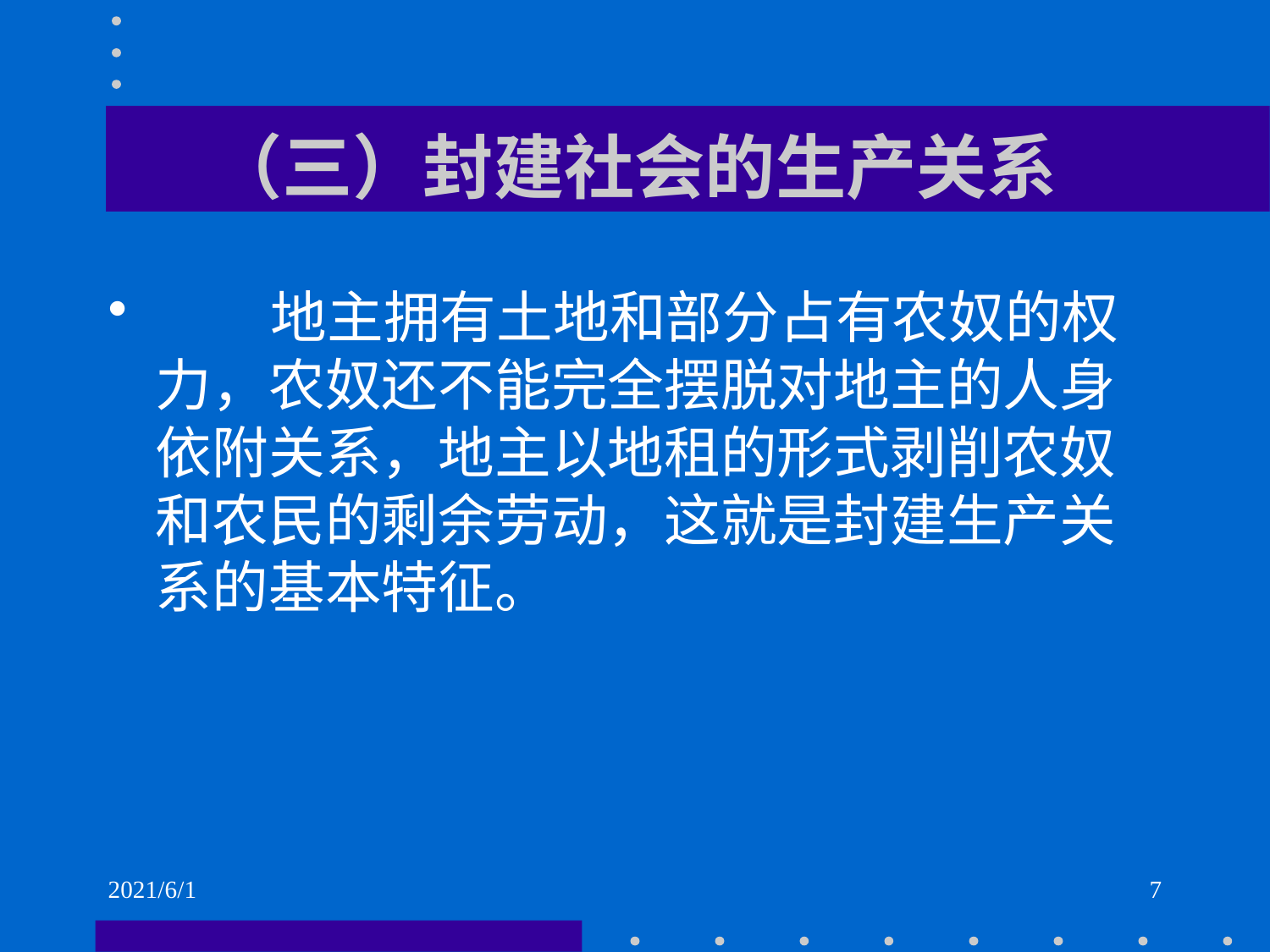

# （三）封建社会的生产关系
        地主拥有土地和部分占有农奴的权力，农奴还不能完全摆脱对地主的人身依附关系，地主以地租的形式剥削农奴和农民的剩余劳动，这就是封建生产关系的基本特征。
2021/6/1
7